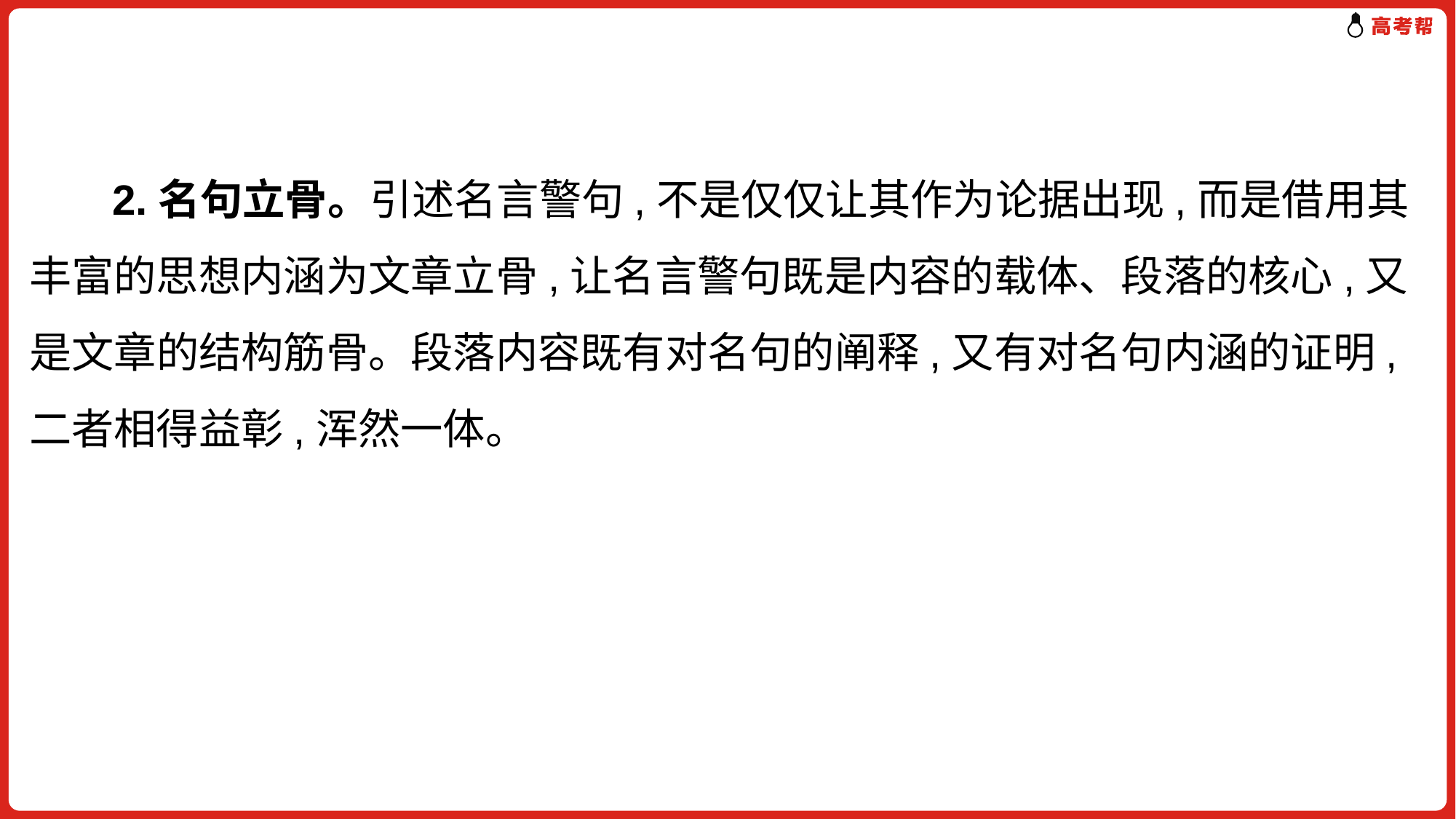

2.名句立骨。引述名言警句,不是仅仅让其作为论据出现,而是借用其丰富的思想内涵为文章立骨,让名言警句既是内容的载体、段落的核心,又是文章的结构筋骨。段落内容既有对名句的阐释,又有对名句内涵的证明,二者相得益彰,浑然一体。